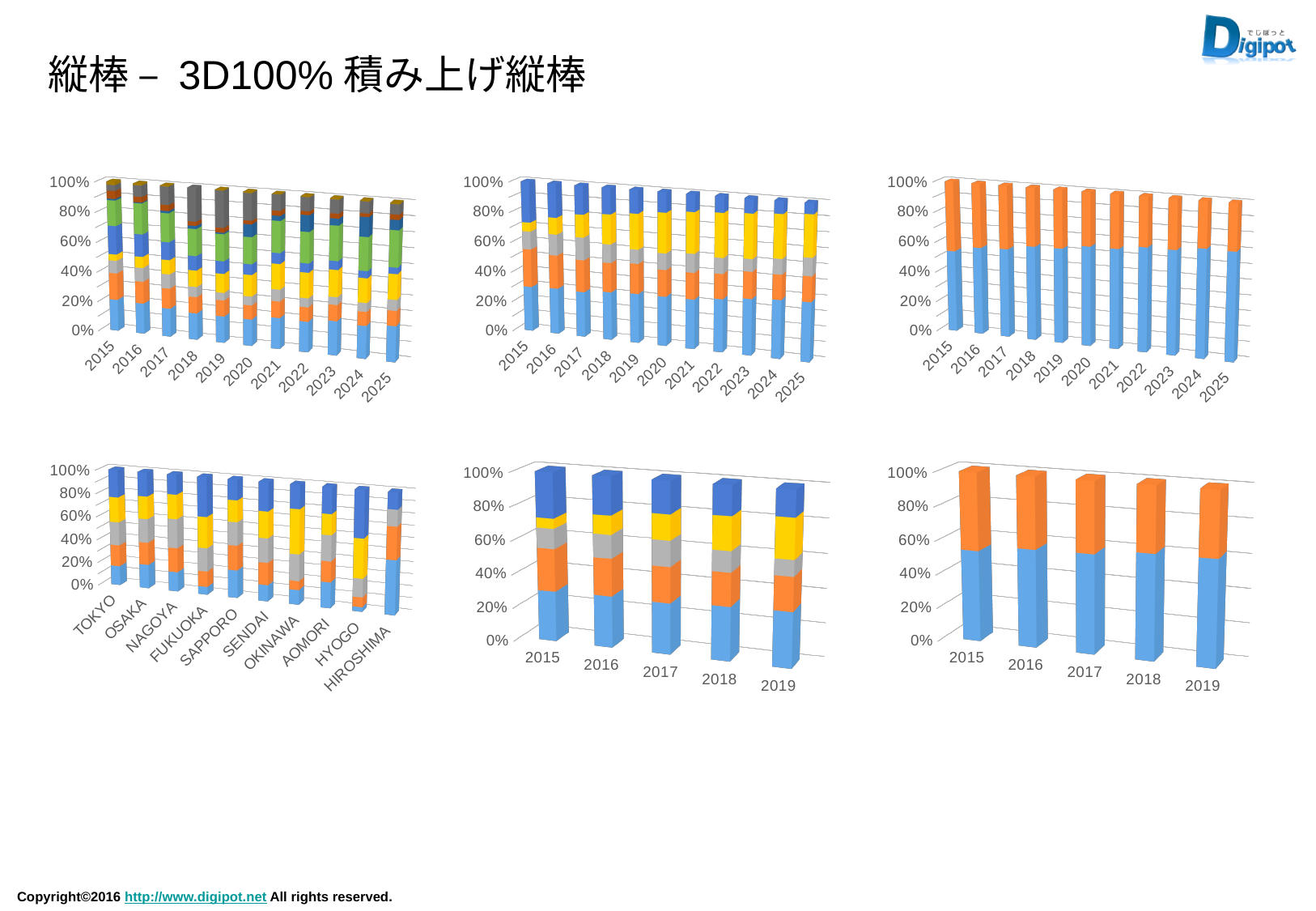

縦棒 – 3D100%積み上げ縦棒

[unsupported chart]

[unsupported chart]

[unsupported chart]

[unsupported chart]

[unsupported chart]

[unsupported chart]